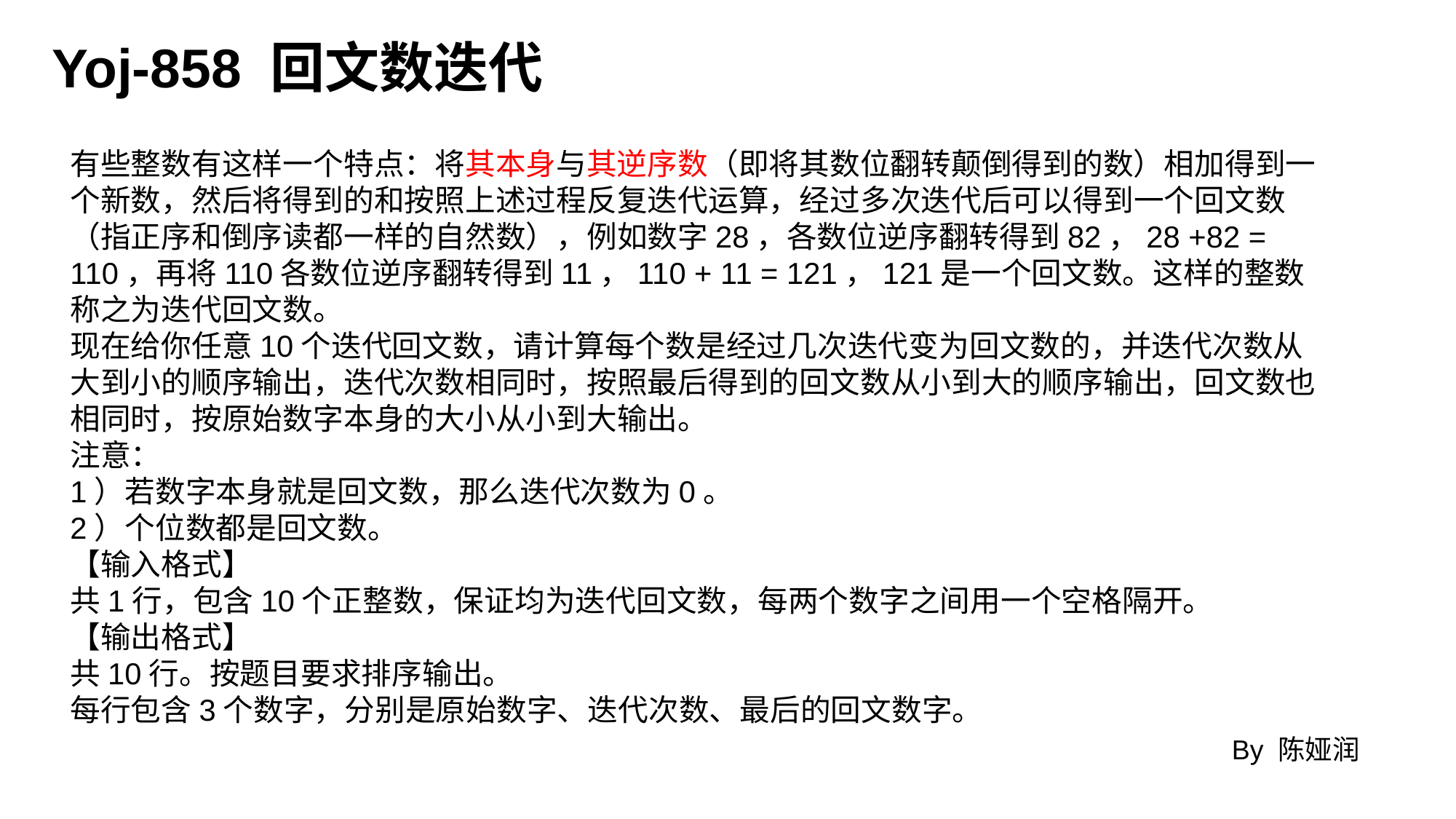

Yoj-858 回文数迭代
有些整数有这样一个特点：将其本身与其逆序数（即将其数位翻转颠倒得到的数）相加得到一个新数，然后将得到的和按照上述过程反复迭代运算，经过多次迭代后可以得到一个回文数（指正序和倒序读都一样的自然数），例如数字28，各数位逆序翻转得到82，28 +82 = 110，再将110各数位逆序翻转得到11，110 + 11 = 121，121是一个回文数。这样的整数称之为迭代回文数。
现在给你任意10个迭代回文数，请计算每个数是经过几次迭代变为回文数的，并迭代次数从大到小的顺序输出，迭代次数相同时，按照最后得到的回文数从小到大的顺序输出，回文数也相同时，按原始数字本身的大小从小到大输出。
注意：
1）若数字本身就是回文数，那么迭代次数为0。
2）个位数都是回文数。
【输入格式】
共1行，包含10个正整数，保证均为迭代回文数，每两个数字之间用一个空格隔开。
【输出格式】
共10行。按题目要求排序输出。
每行包含3个数字，分别是原始数字、迭代次数、最后的回文数字。

By 陈娅润